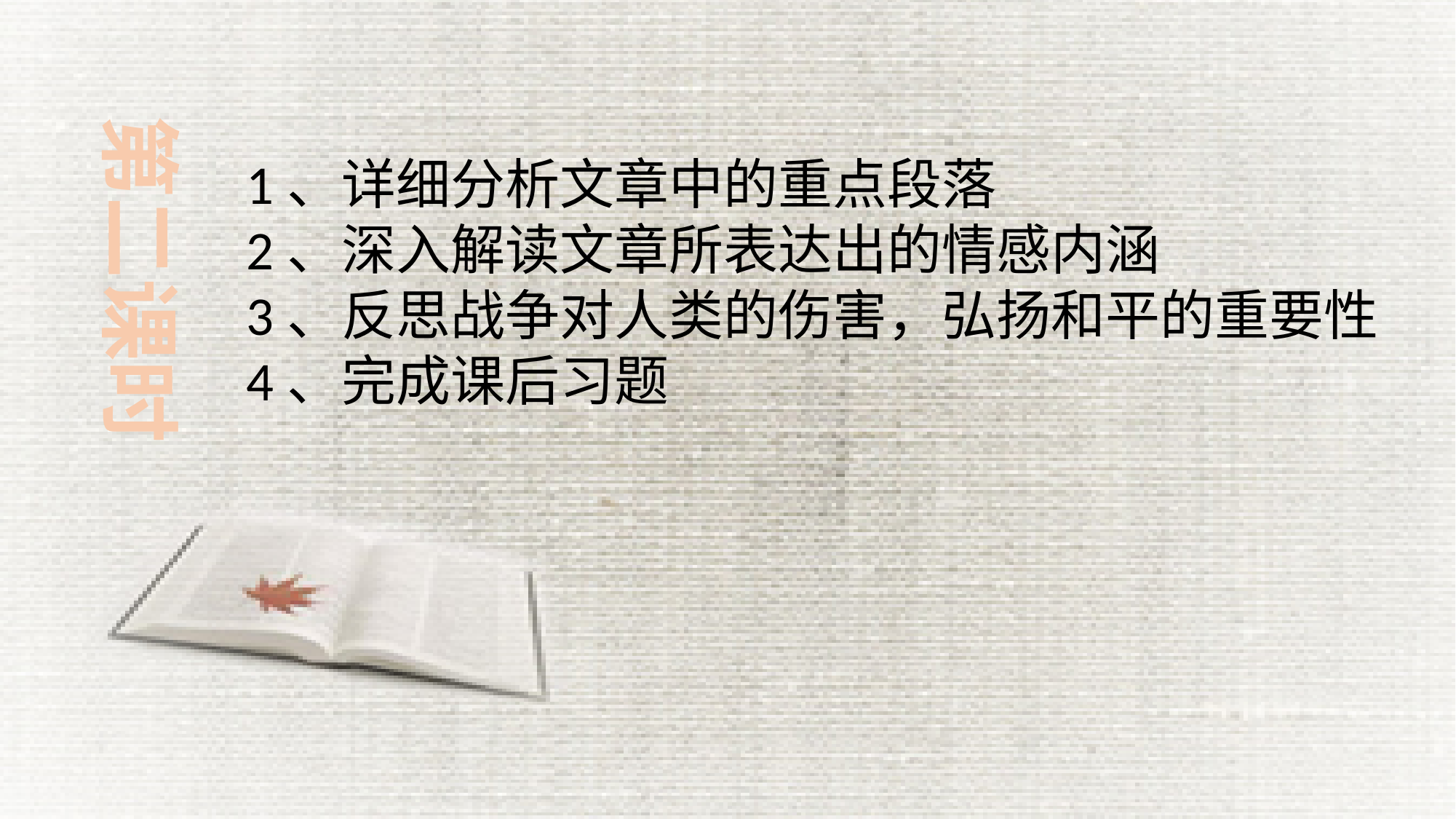

第二课时
1、详细分析文章中的重点段落
2、深入解读文章所表达出的情感内涵
3、反思战争对人类的伤害，弘扬和平的重要性
4、完成课后习题